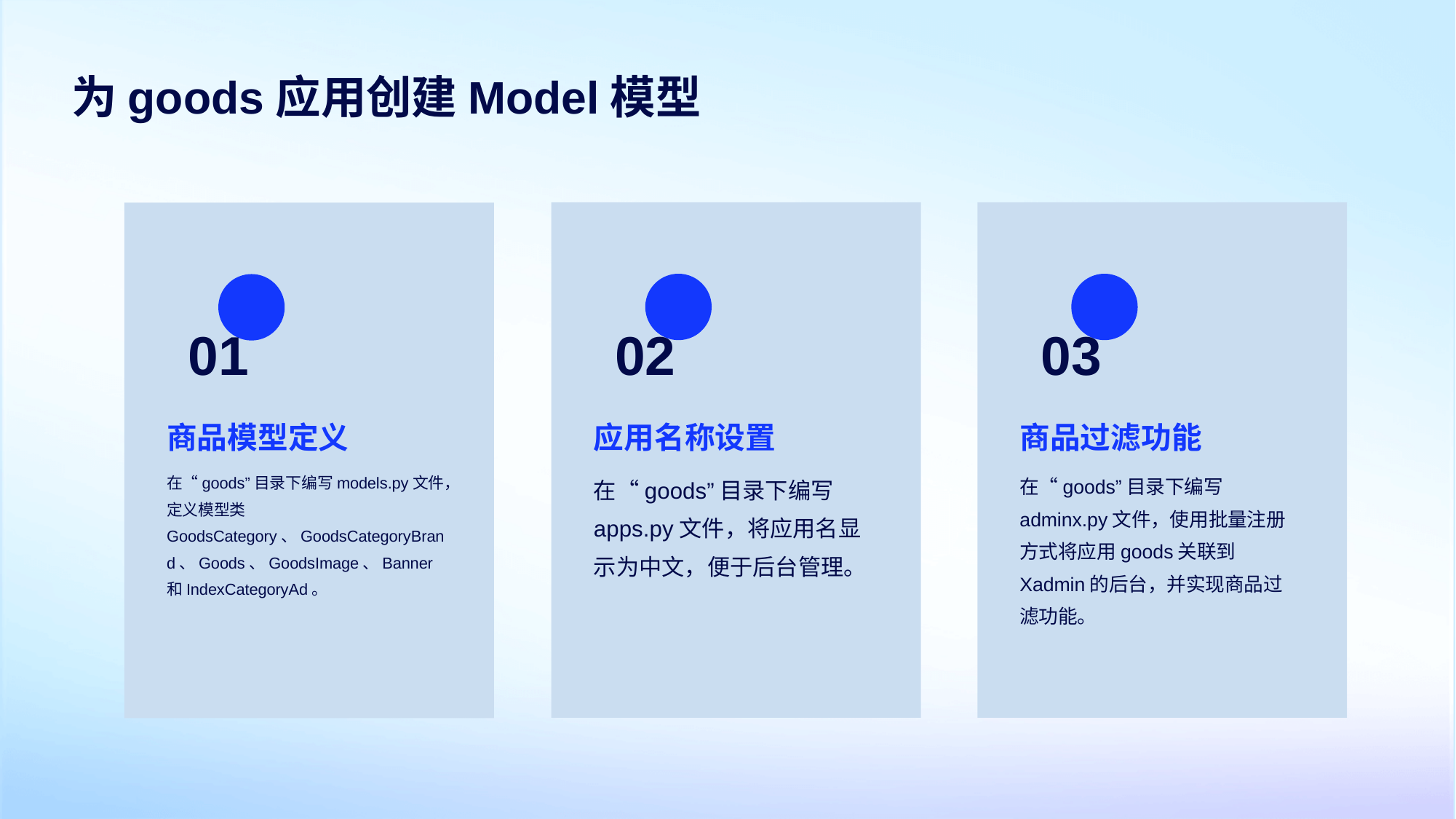

为goods应用创建Model模型

02
03
01
应用名称设置
商品过滤功能
商品模型定义
在“goods”目录下编写apps.py文件，将应用名显示为中文，便于后台管理。
在“goods”目录下编写adminx.py文件，使用批量注册方式将应用goods关联到Xadmin的后台，并实现商品过滤功能。
在“goods”目录下编写models.py文件，定义模型类GoodsCategory、GoodsCategoryBrand、Goods、GoodsImage、Banner和IndexCategoryAd。